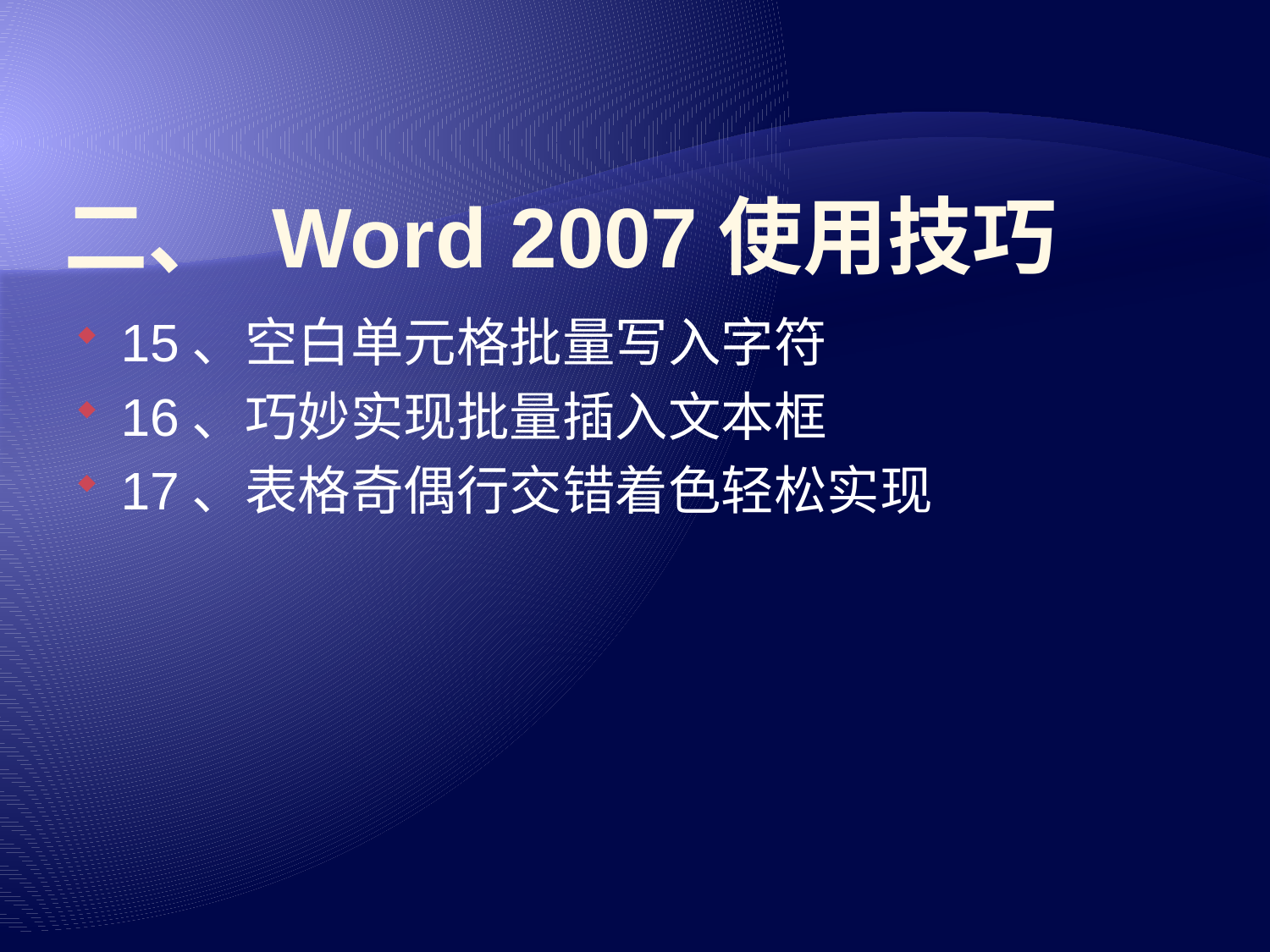

# 二、 Word 2007使用技巧
15、空白单元格批量写入字符
16、巧妙实现批量插入文本框
17、表格奇偶行交错着色轻松实现